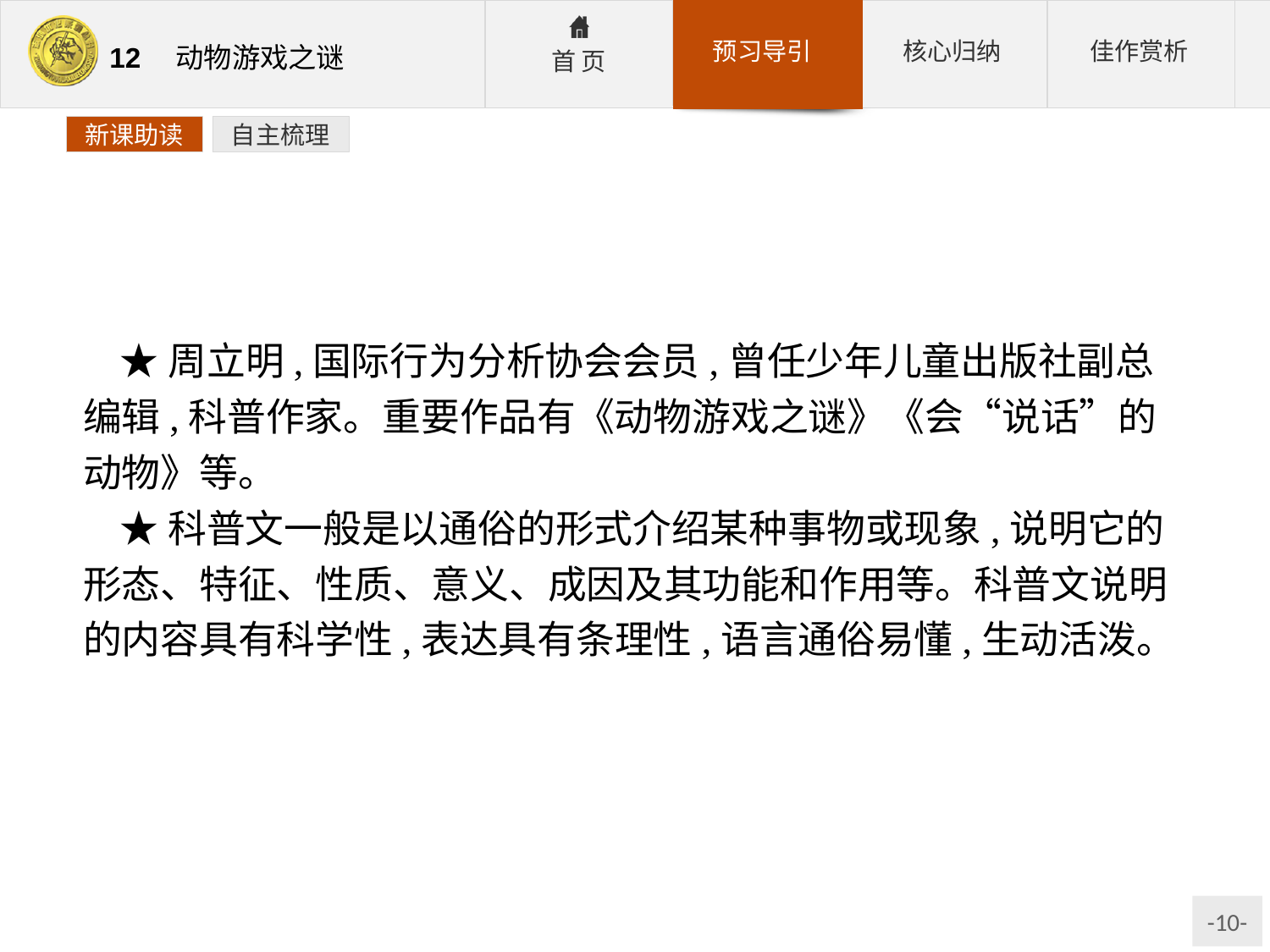

新课助读
自主梳理
★周立明,国际行为分析协会会员,曾任少年儿童出版社副总编辑,科普作家。重要作品有《动物游戏之谜》《会“说话”的动物》等。
★科普文一般是以通俗的形式介绍某种事物或现象,说明它的形态、特征、性质、意义、成因及其功能和作用等。科普文说明的内容具有科学性,表达具有条理性,语言通俗易懂,生动活泼。